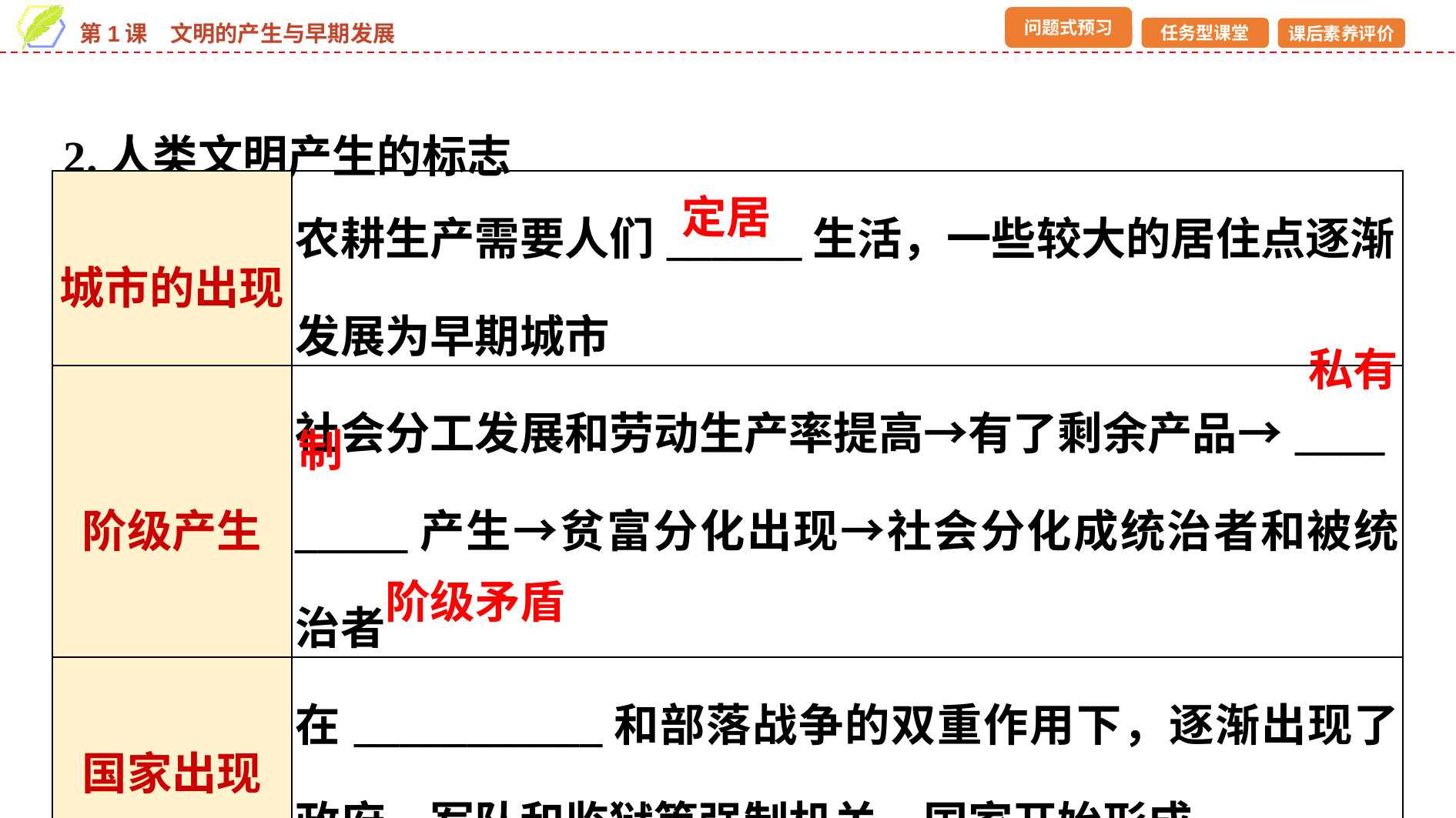

2.人类文明产生的标志
| 城市的出现 | 农耕生产需要人们\_\_\_\_\_\_生活，一些较大的居住点逐渐发展为早期城市 |
| --- | --- |
| 阶级产生 | 社会分工发展和劳动生产率提高→有了剩余产品→\_\_\_\_ \_\_\_\_\_产生→贫富分化出现→社会分化成统治者和被统治者 |
| 国家出现 | 在\_\_\_\_\_\_\_\_\_\_\_和部落战争的双重作用下，逐渐出现了政府、军队和监狱等强制机关，国家开始形成 |
| 文字产生 | 出于记事和管理的需要，文字产生了 |
定居
私有
制
阶级矛盾